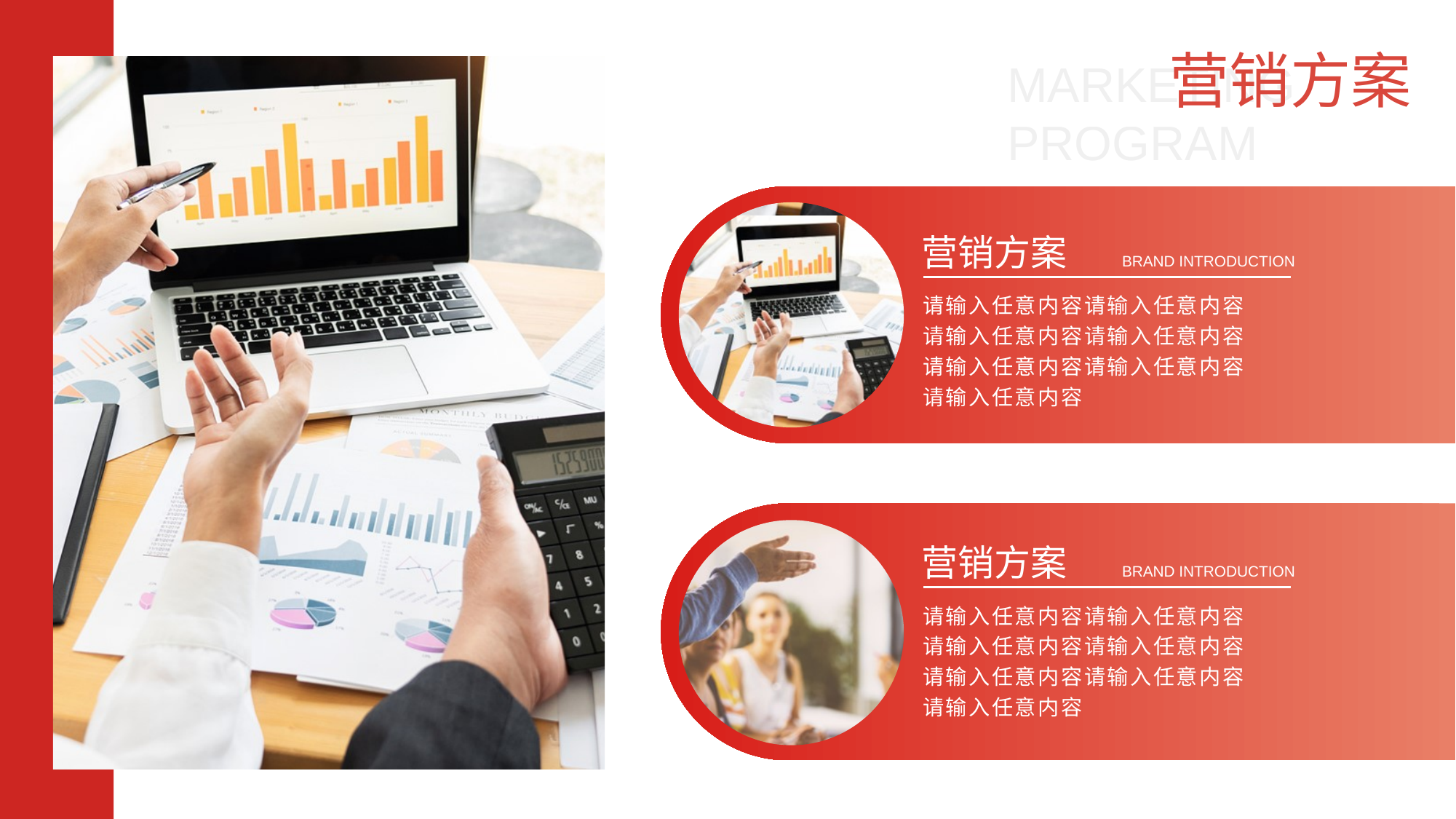

营销方案
MARKETING PROGRAM

营销方案
BRAND INTRODUCTION
请输入任意内容请输入任意内容
请输入任意内容请输入任意内容
请输入任意内容请输入任意内容
请输入任意内容

营销方案
BRAND INTRODUCTION
请输入任意内容请输入任意内容
请输入任意内容请输入任意内容
请输入任意内容请输入任意内容
请输入任意内容